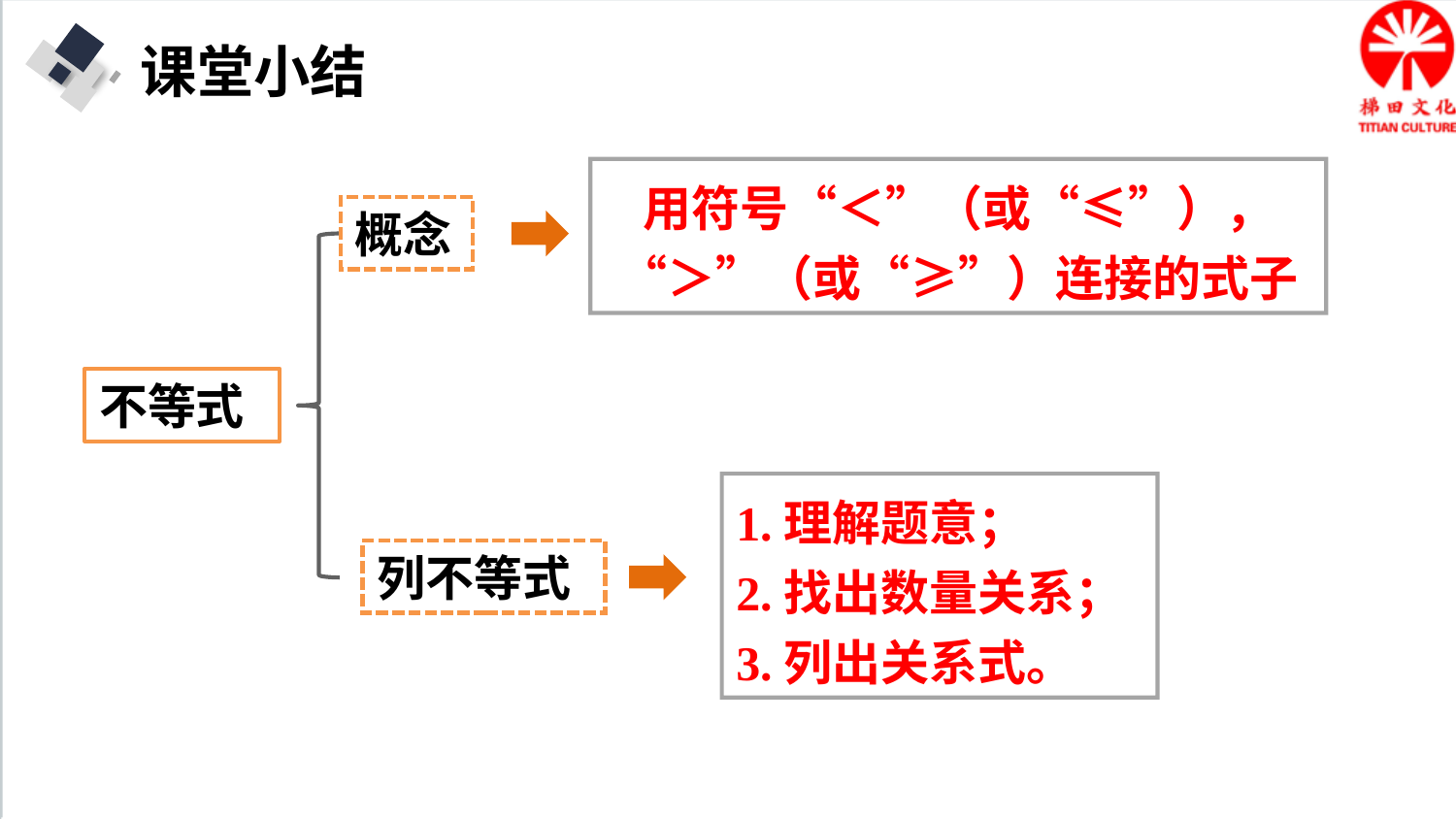

课堂小结
用符号“＜”（或“≤”），“＞”（或“≥”）连接的式子
概念

不等式
1.理解题意；
2.找出数量关系；
3.列出关系式。
列不等式